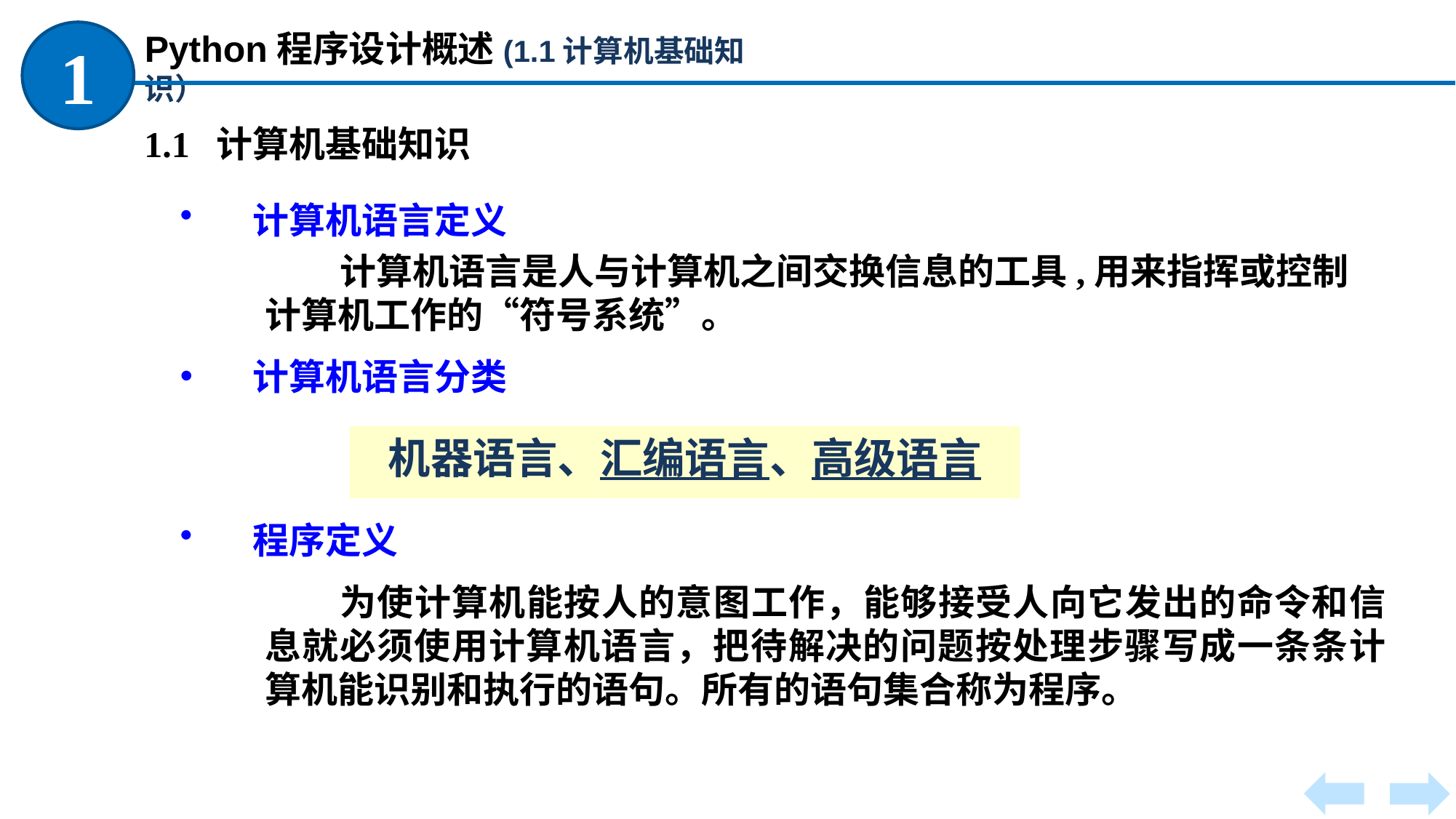

Python程序设计概述(1.1计算机基础知识）
1
1.1  计算机基础知识
计算机语言定义
计算机语言是人与计算机之间交换信息的工具,用来指挥或控制计算机工作的“符号系统”。
计算机语言分类
机器语言、汇编语言、高级语言
程序定义
为使计算机能按人的意图工作，能够接受人向它发出的命令和信息就必须使用计算机语言，把待解决的问题按处理步骤写成一条条计算机能识别和执行的语句。所有的语句集合称为程序。